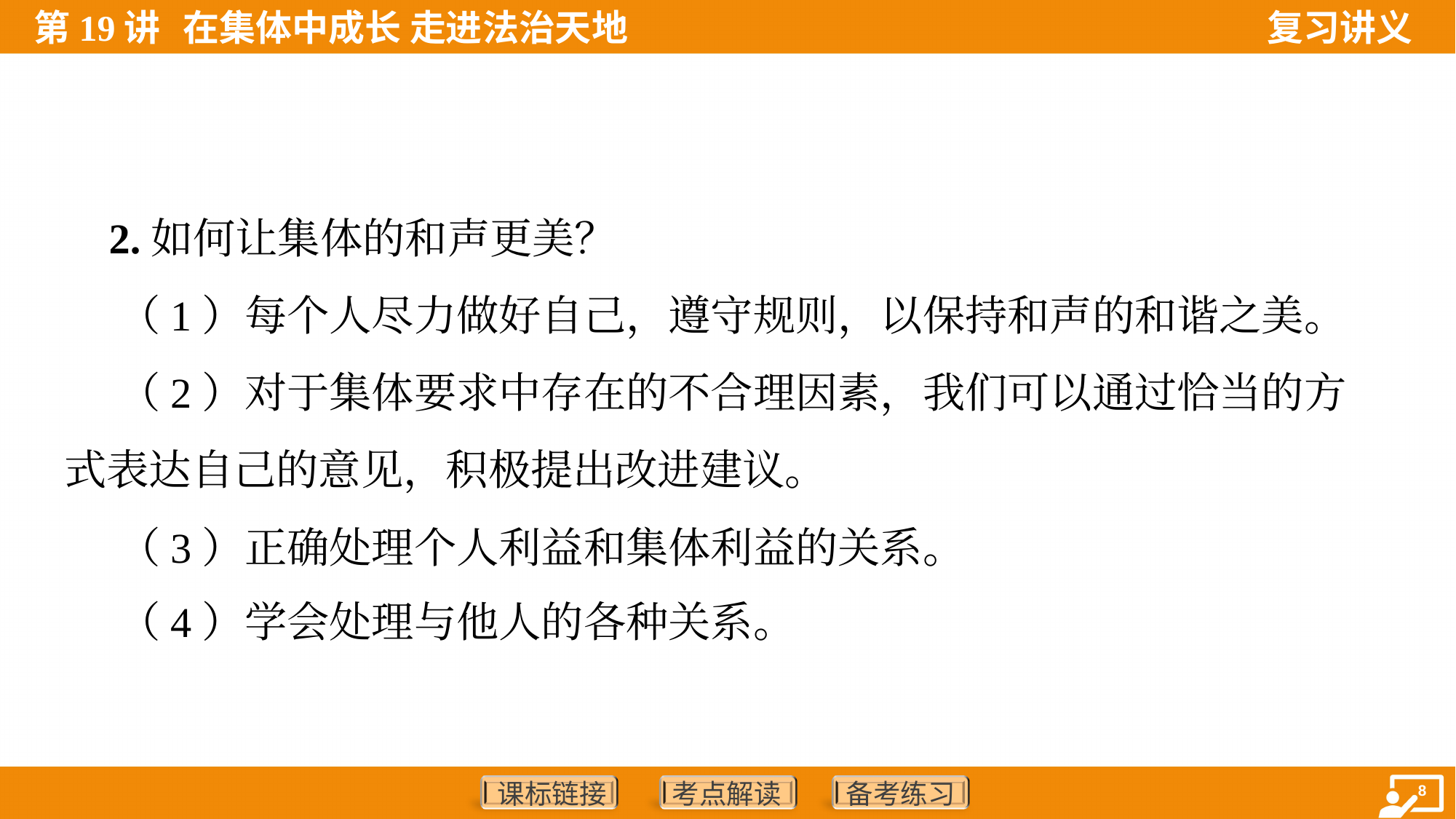

2.如何让集体的和声更美？
    （1）每个人尽力做好自己，遵守规则，以保持和声的和谐之美。
    （2）对于集体要求中存在的不合理因素，我们可以通过恰当的方
式表达自己的意见，积极提出改进建议。
    （3）正确处理个人利益和集体利益的关系。
    （4）学会处理与他人的各种关系。